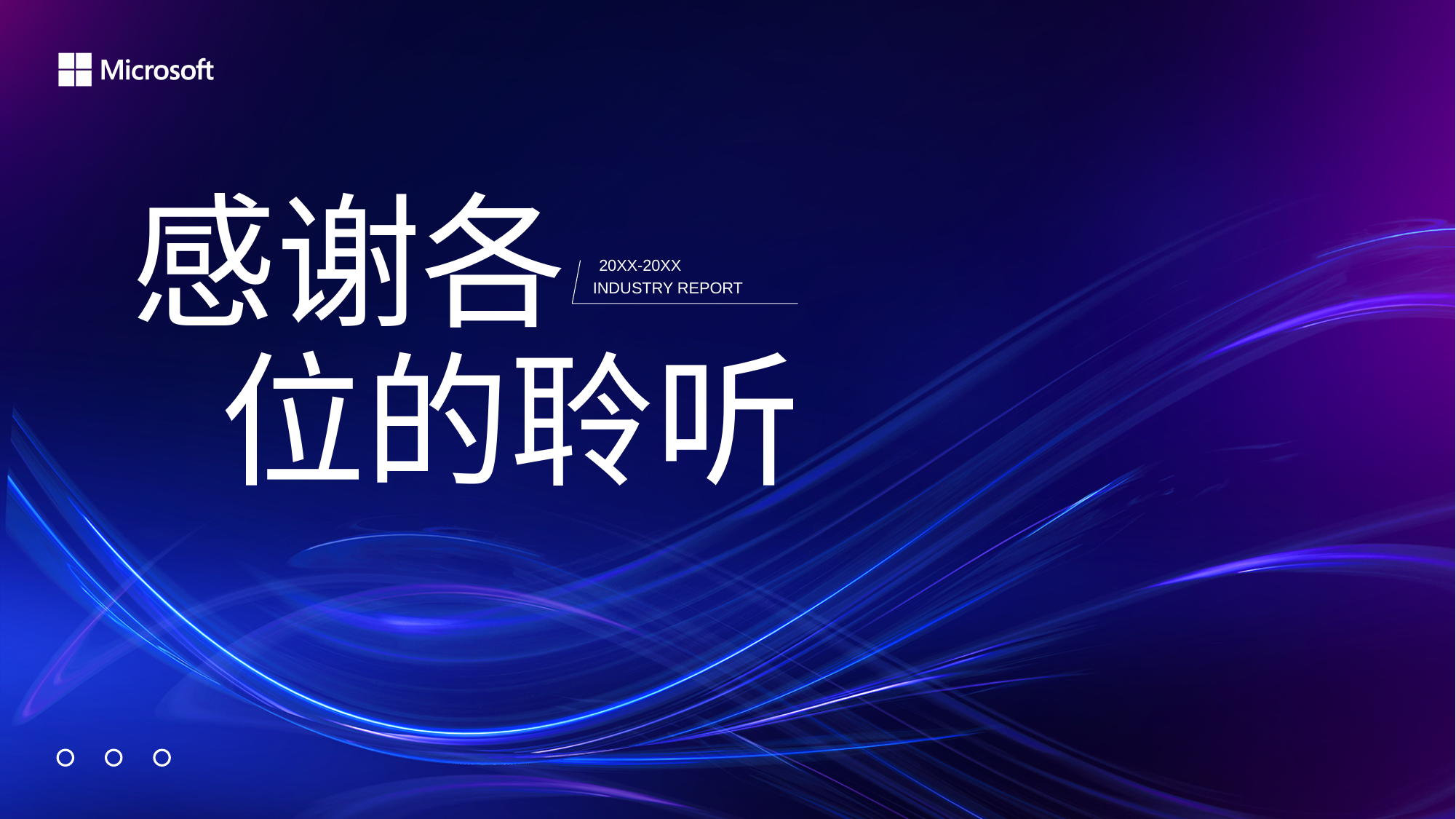

感
各
谢
20XX-20XX

INDUSTRY REPORT
位
聆
听
的